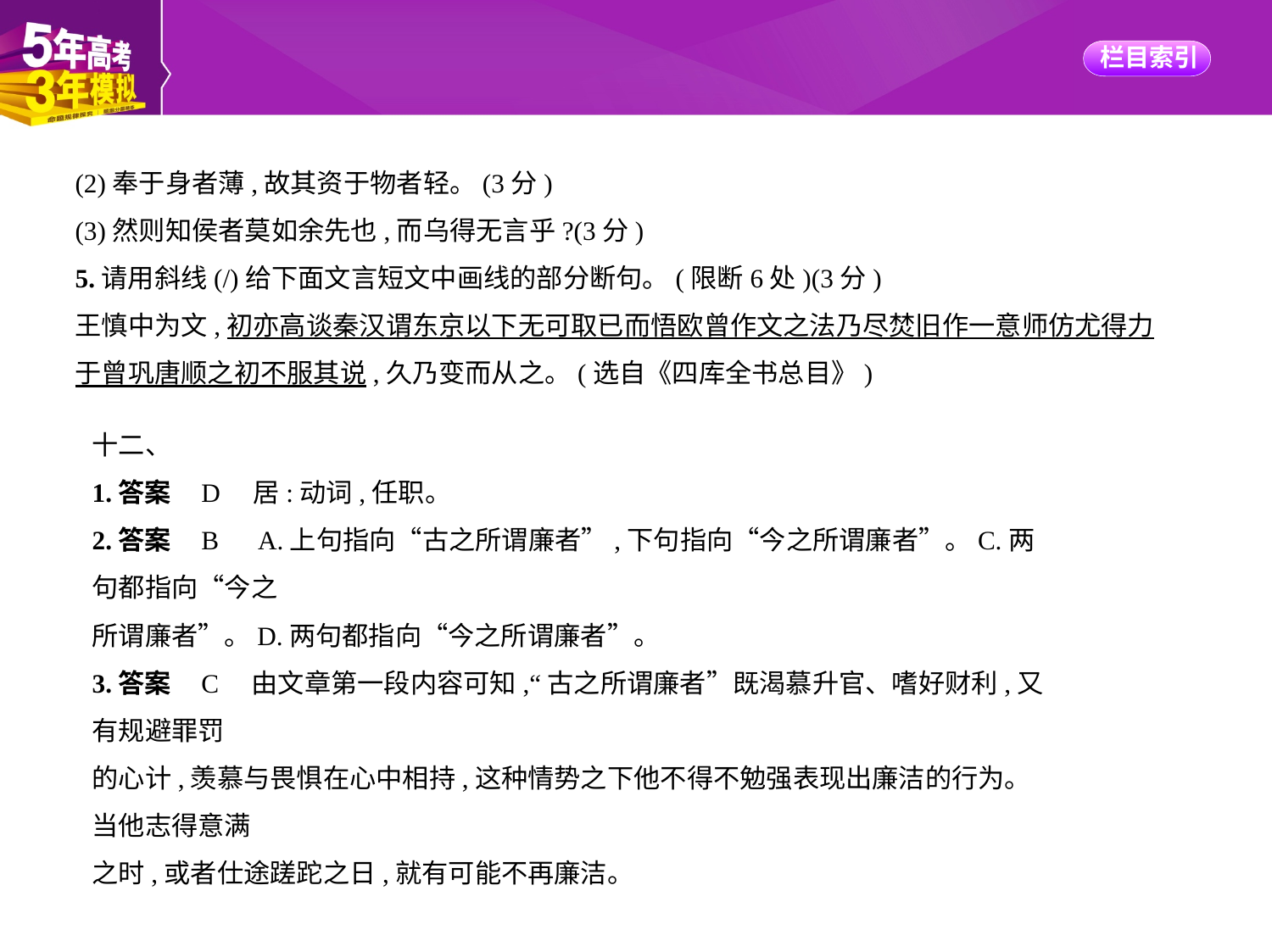

(2)奉于身者薄,故其资于物者轻。(3分)
(3)然则知侯者莫如余先也,而乌得无言乎?(3分)
5.请用斜线(/)给下面文言短文中画线的部分断句。(限断6处)(3分)
王慎中为文,初亦高谈秦汉谓东京以下无可取已而悟欧曾作文之法乃尽焚旧作一意师仿尤得力
于曾巩唐顺之初不服其说,久乃变而从之。(选自《四库全书总目》)
十二、
1.答案    D　居:动词,任职。
2.答案    B　A.上句指向“古之所谓廉者”,下句指向“今之所谓廉者”。C.两句都指向“今之
所谓廉者”。D.两句都指向“今之所谓廉者”。
3.答案    C　由文章第一段内容可知,“古之所谓廉者”既渴慕升官、嗜好财利,又有规避罪罚
的心计,羡慕与畏惧在心中相持,这种情势之下他不得不勉强表现出廉洁的行为。当他志得意满
之时,或者仕途蹉跎之日,就有可能不再廉洁。